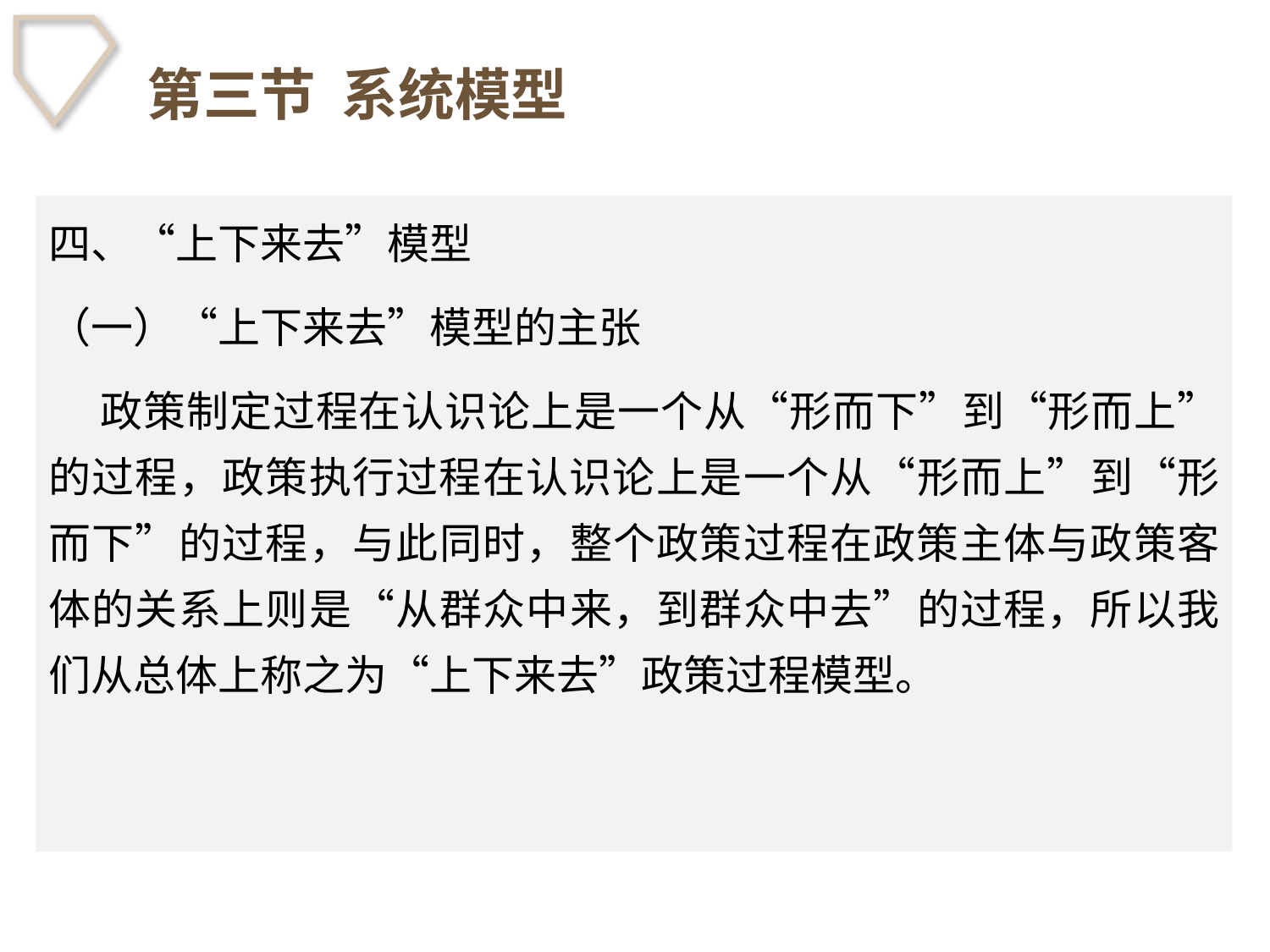

# 第三节  系统模型
四、“上下来去”模型
（一）“上下来去”模型的主张
    政策制定过程在认识论上是一个从“形而下”到“形而上”的过程，政策执行过程在认识论上是一个从“形而上”到“形而下”的过程，与此同时，整个政策过程在政策主体与政策客体的关系上则是“从群众中来，到群众中去”的过程，所以我们从总体上称之为“上下来去”政策过程模型。